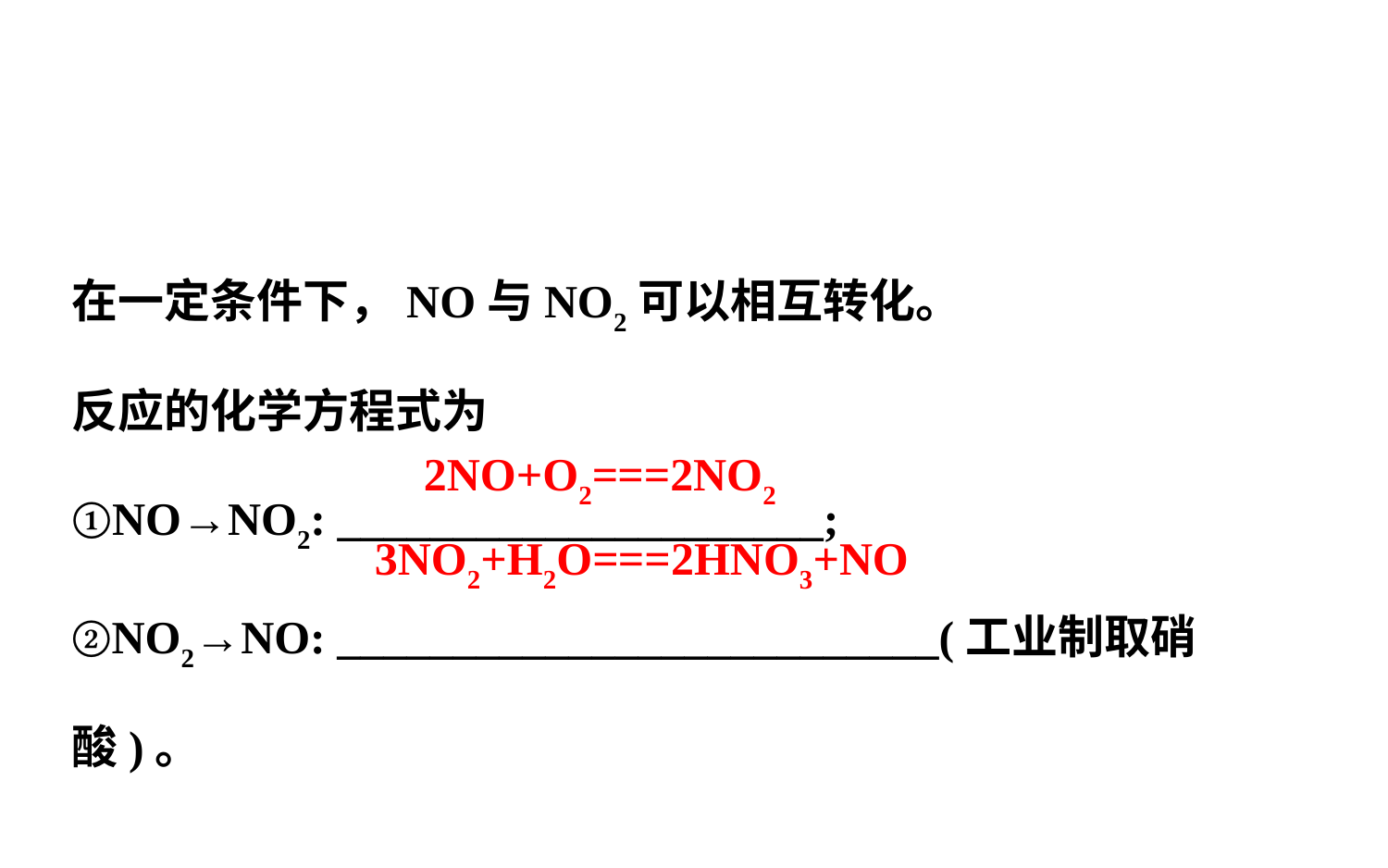

在一定条件下，NO与NO2可以相互转化。
反应的化学方程式为
①NO→NO2: _____________________;
②NO2→NO: __________________________(工业制取硝酸)。
2NO+O2===2NO2
3NO2+H2O===2HNO3+NO